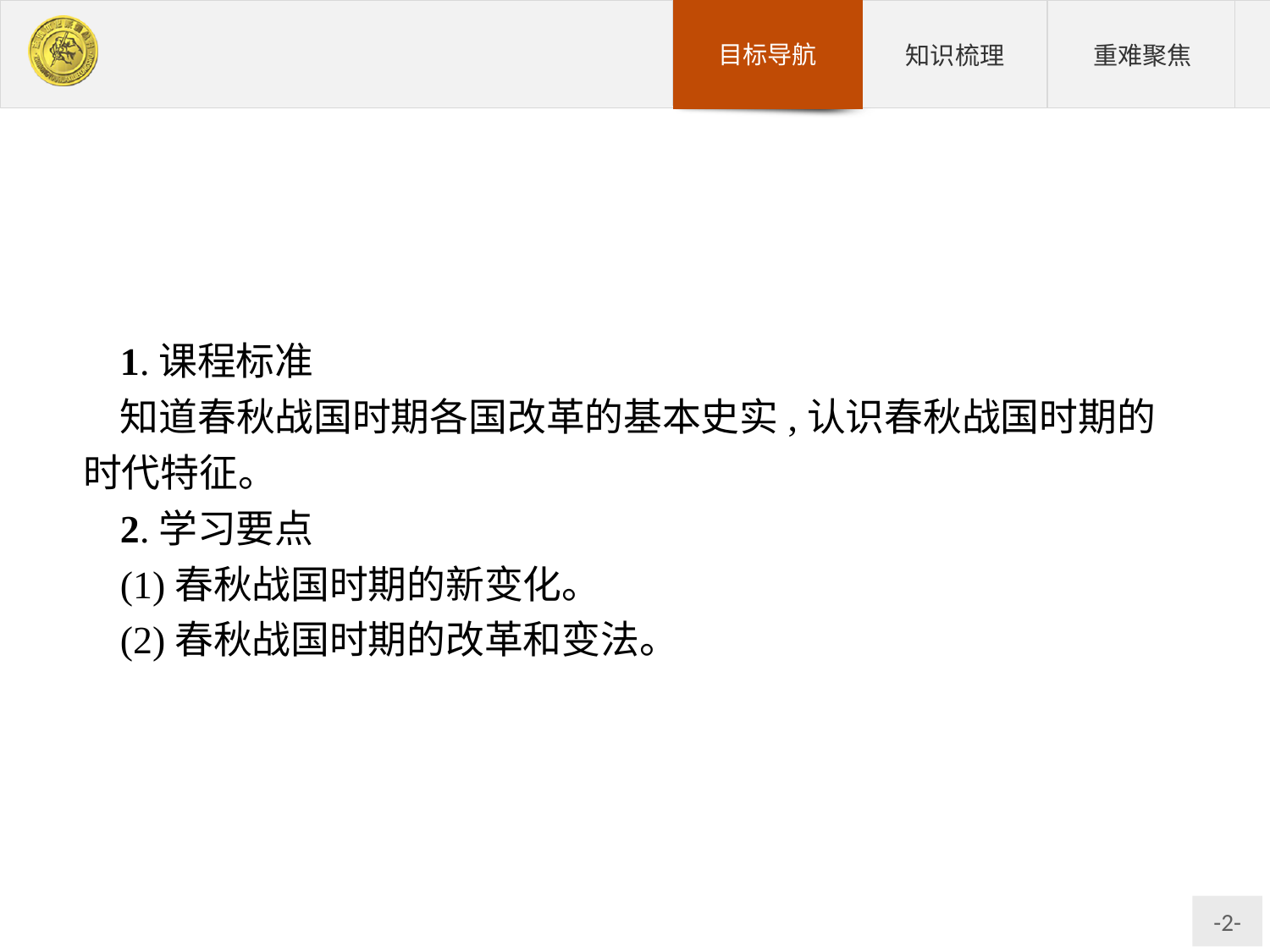

1.课程标准
知道春秋战国时期各国改革的基本史实,认识春秋战国时期的时代特征。
2.学习要点
(1)春秋战国时期的新变化。
(2)春秋战国时期的改革和变法。